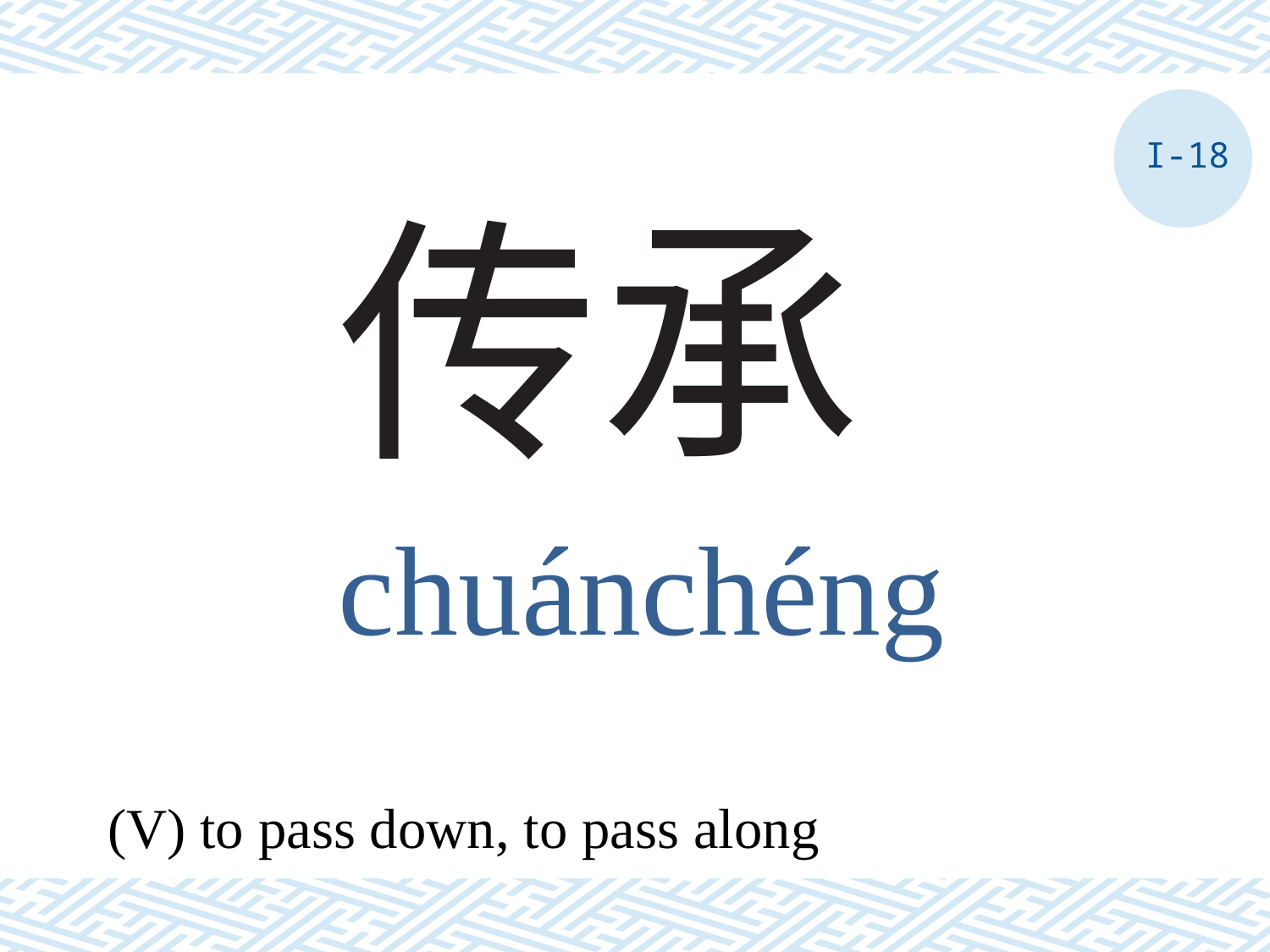

I-18

# 传承
chuánchéng
(V) to pass down, to pass along